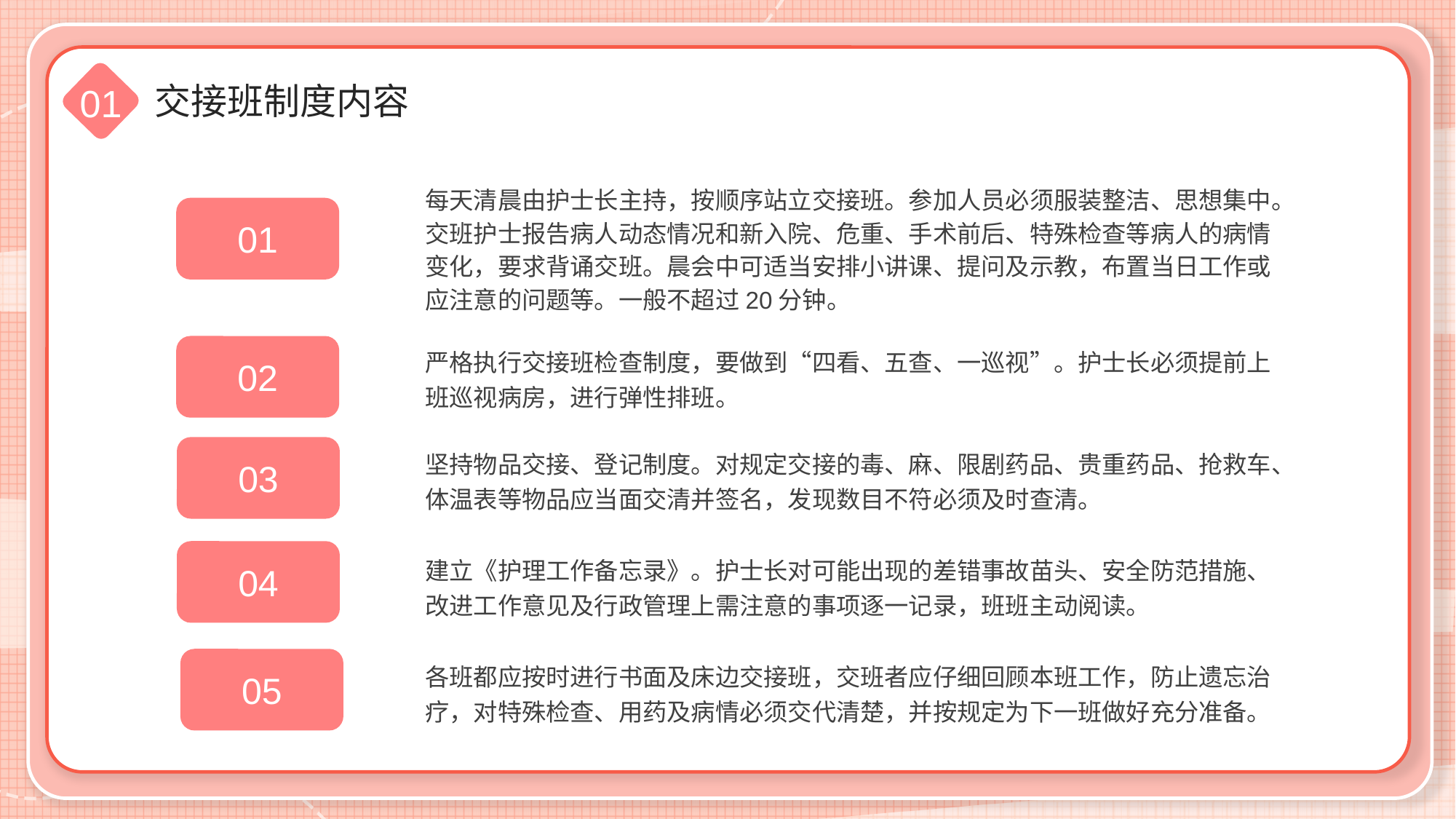

交接班制度内容
01
每天清晨由护士长主持，按顺序站立交接班。参加人员必须服装整洁、思想集中。交班护士报告病人动态情况和新入院、危重、手术前后、特殊检查等病人的病情变化，要求背诵交班。晨会中可适当安排小讲课、提问及示教，布置当日工作或应注意的问题等。一般不超过20分钟。

01
严格执行交接班检查制度，要做到“四看、五查、一巡视”。护士长必须提前上班巡视病房，进行弹性排班。

02

03
坚持物品交接、登记制度。对规定交接的毒、麻、限剧药品、贵重药品、抢救车、体温表等物品应当面交清并签名，发现数目不符必须及时查清。

04
建立《护理工作备忘录》。护士长对可能出现的差错事故苗头、安全防范措施、改进工作意见及行政管理上需注意的事项逐一记录，班班主动阅读。

05
各班都应按时进行书面及床边交接班，交班者应仔细回顾本班工作，防止遗忘治疗，对特殊检查、用药及病情必须交代清楚，并按规定为下一班做好充分准备。